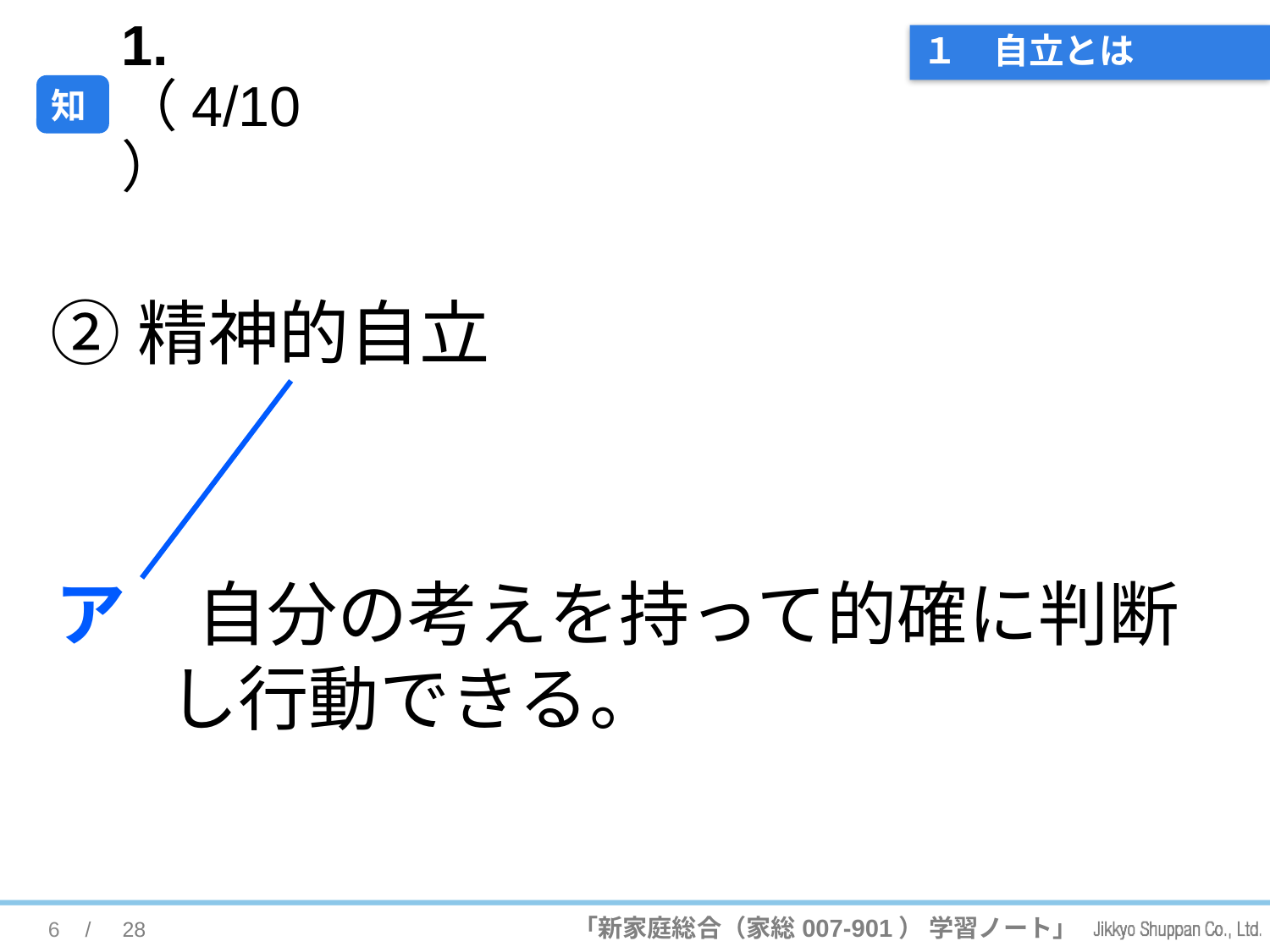

# １　自立とは
知
1.（4/10）
②精神的自立
ア　自分の考えを持って的確に判断し行動できる。
6